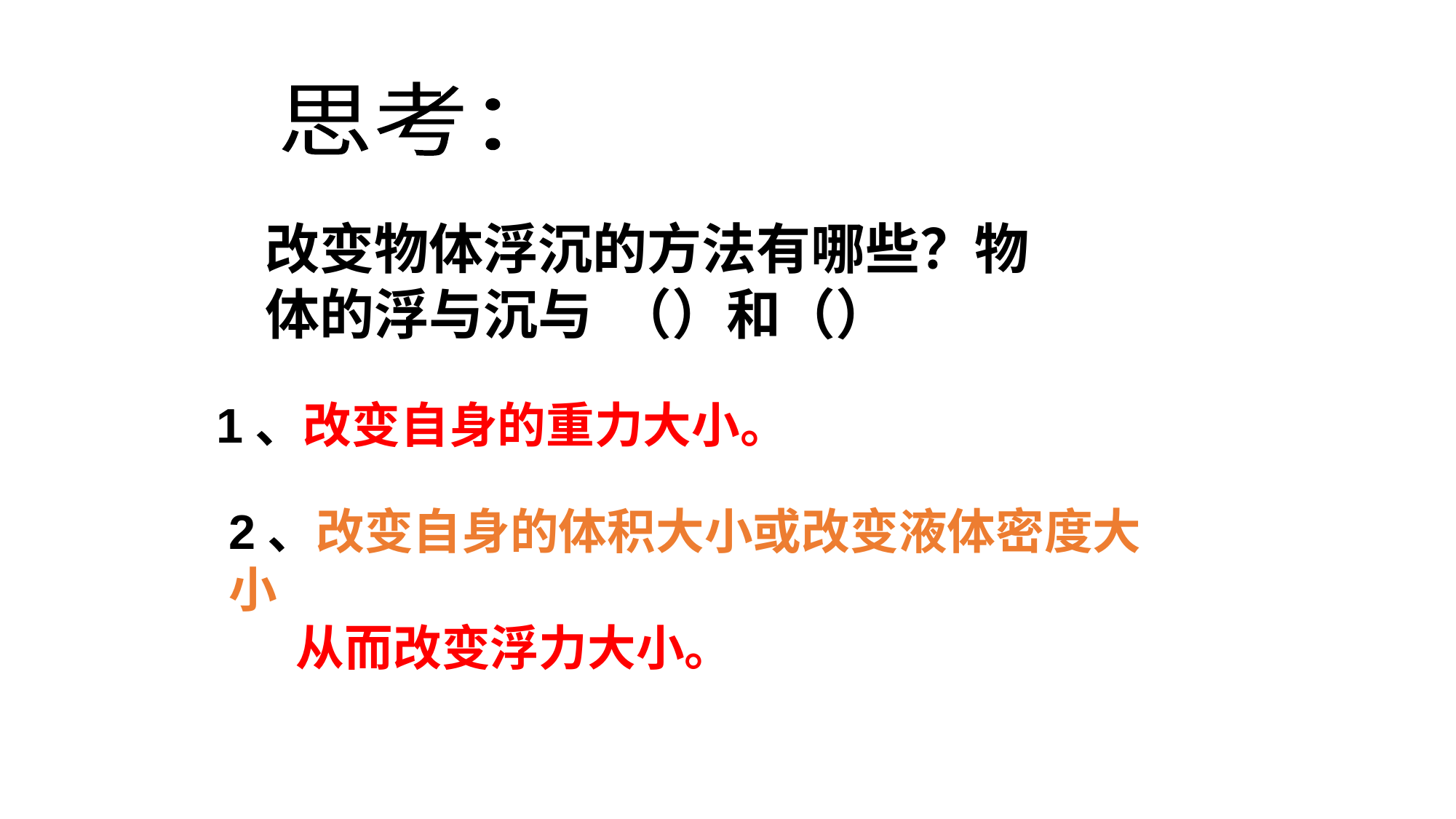

思考：
改变物体浮沉的方法有哪些？物体的浮与沉与  （）和（）
1、改变自身的重力大小。
2、改变自身的体积大小或改变液体密度大小
     从而改变浮力大小。